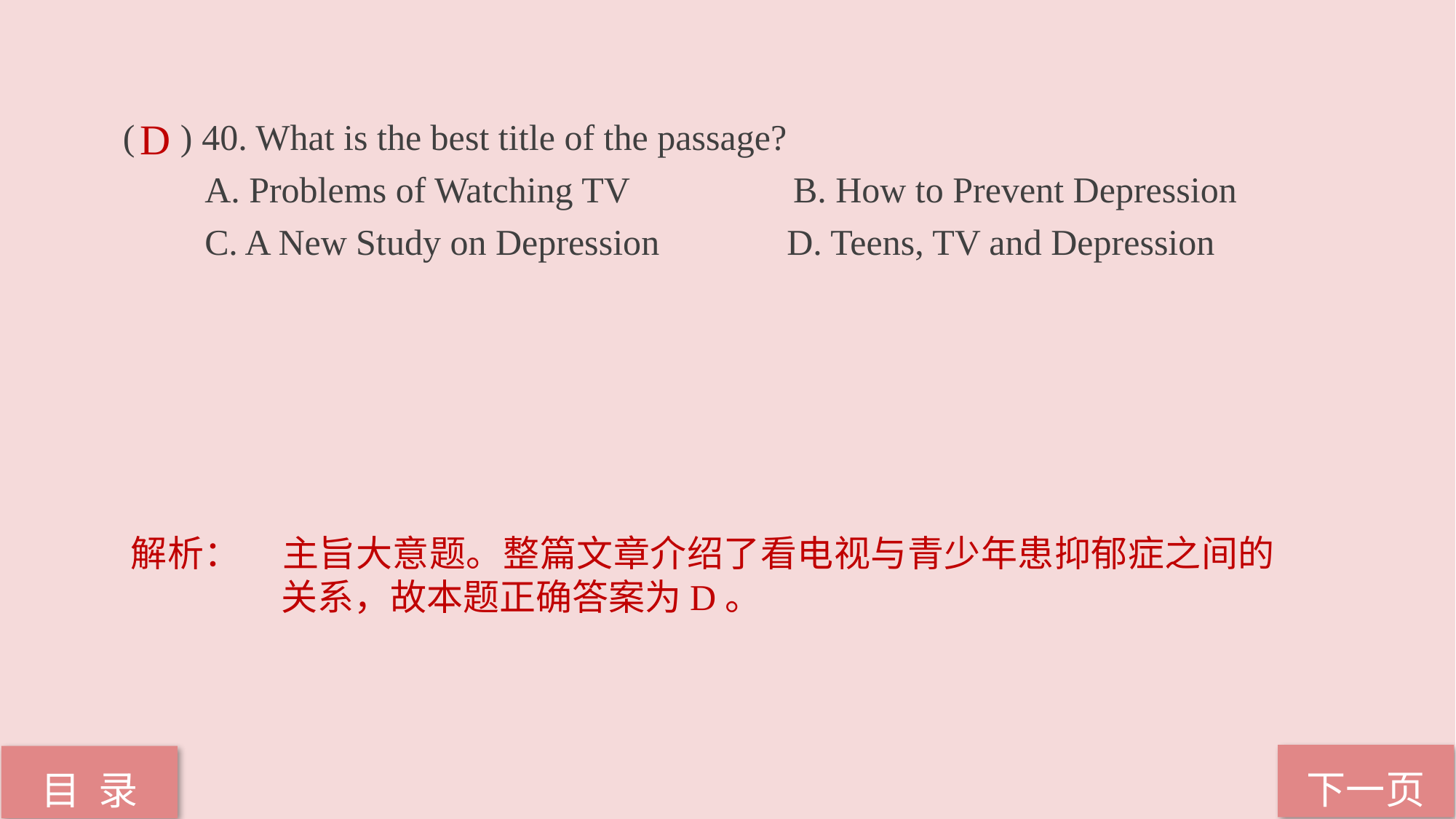

(     ) 40. What is the best title of the passage?
         A. Problems of Watching TV                  B. How to Prevent Depression
         C. A New Study on Depression              D. Teens, TV and Depression
D
解析：	主旨大意题。整篇文章介绍了看电视与青少年患抑郁症之间的关系，故本题正确答案为D。